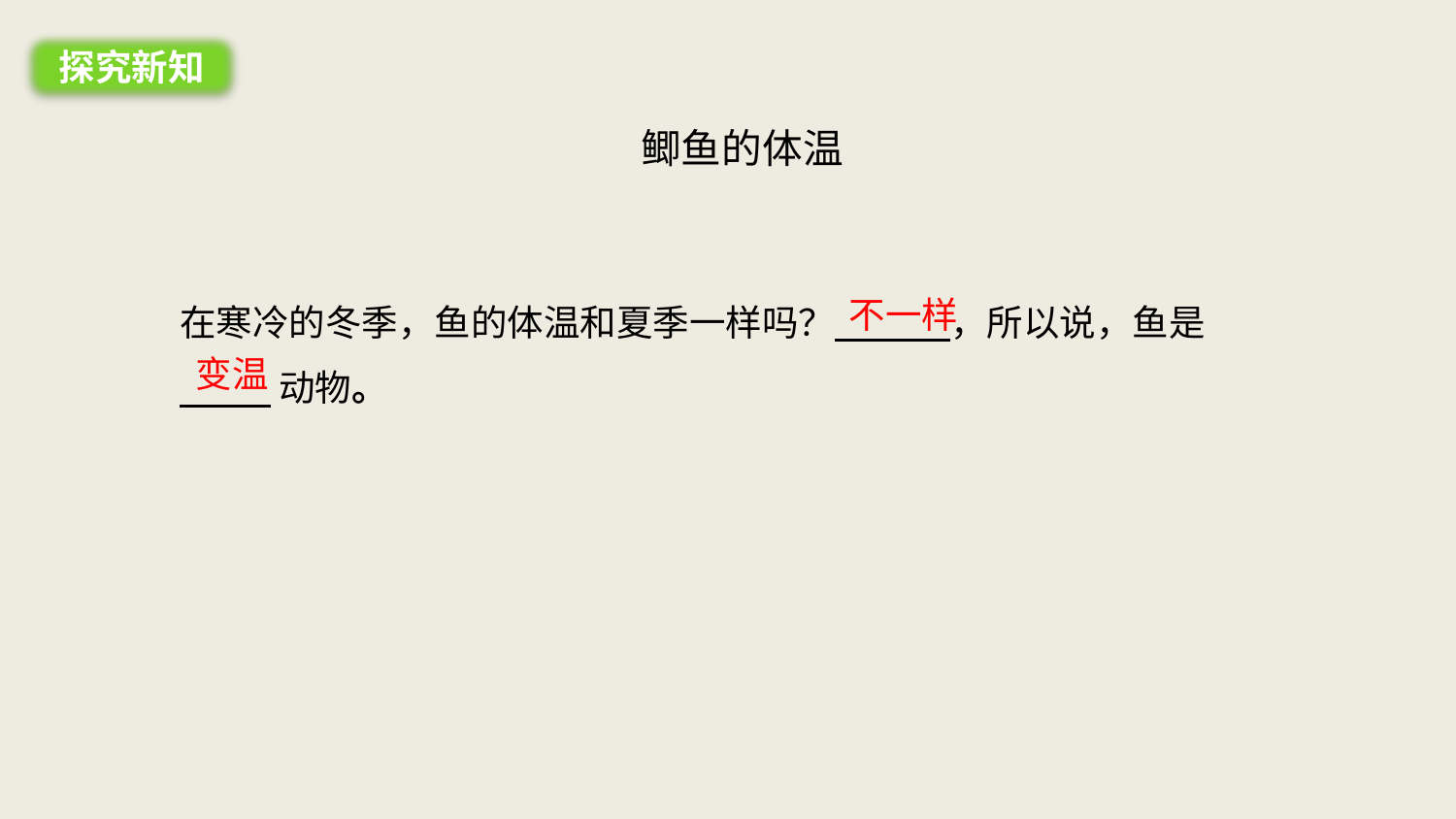

探究新知
鲫鱼的体温
在寒冷的冬季，鱼的体温和夏季一样吗？              ，所以说，鱼是
           动物。
不一样
变温